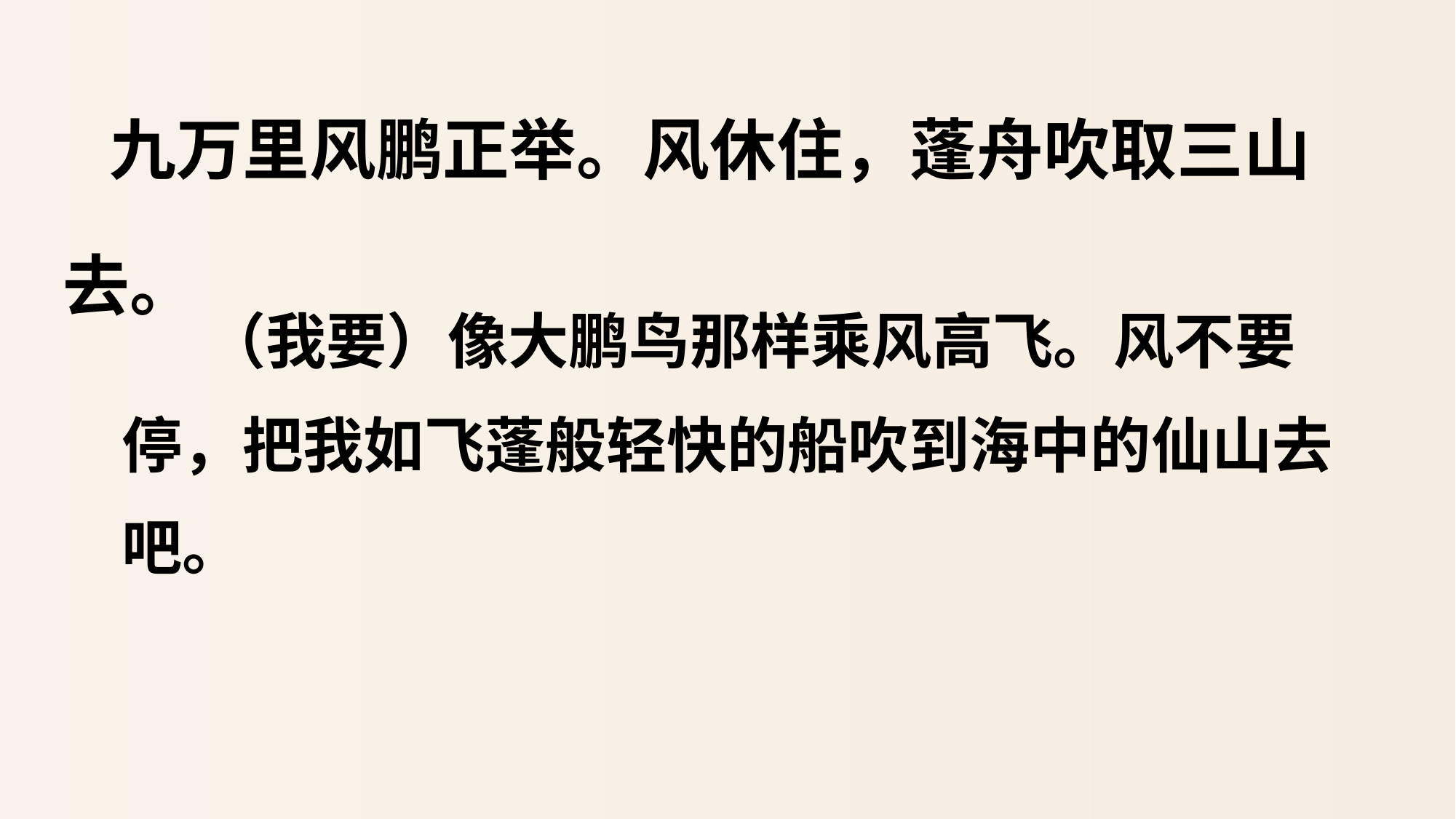

九万里风鹏正举。风休住，蓬舟吹取三山去。
    （我要）像大鹏鸟那样乘风高飞。风不要停，把我如飞蓬般轻快的船吹到海中的仙山去吧。